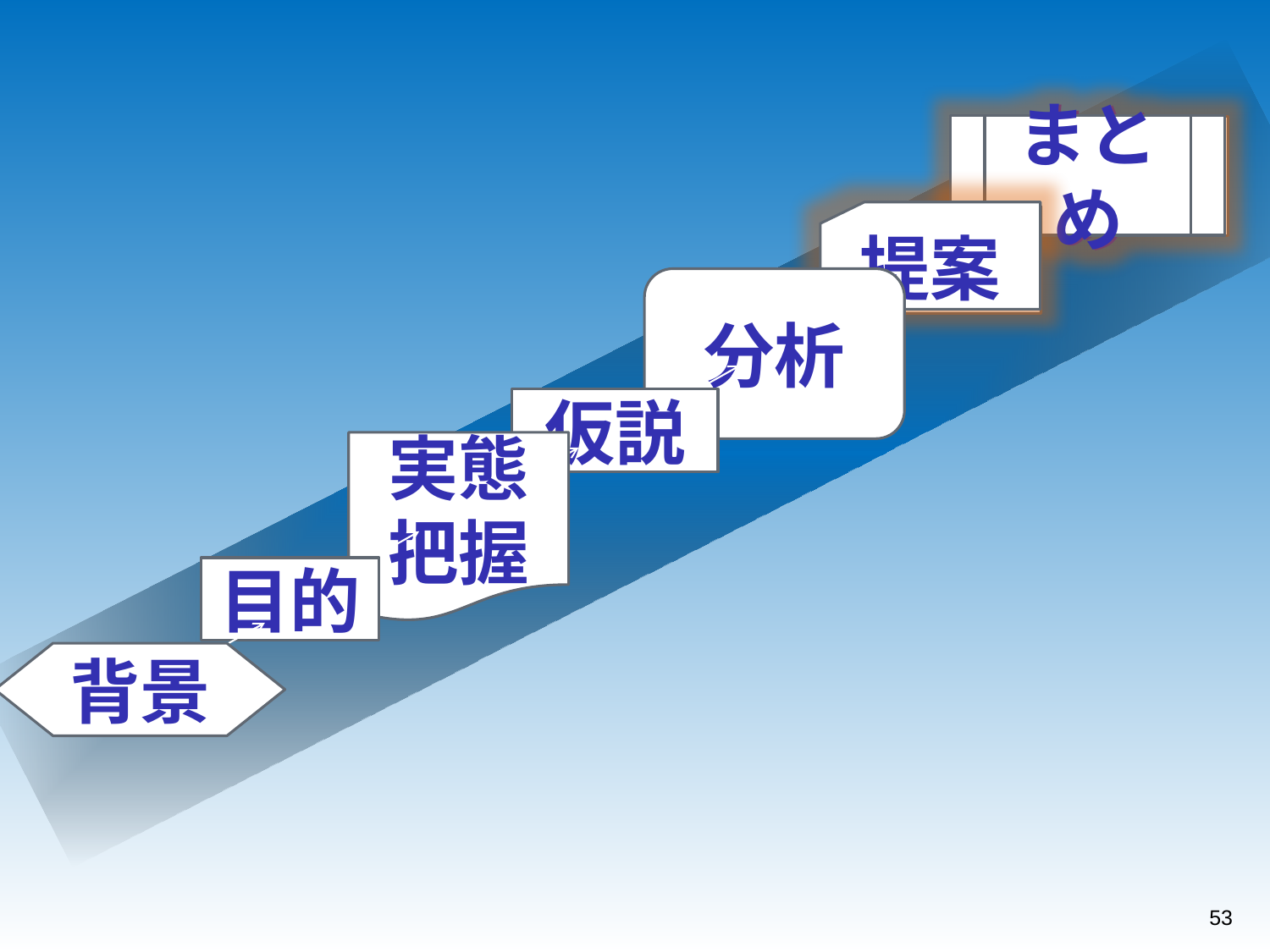

まとめ
まとめ
提案
提案
分析

仮説
実態
把握
目的
背景
53